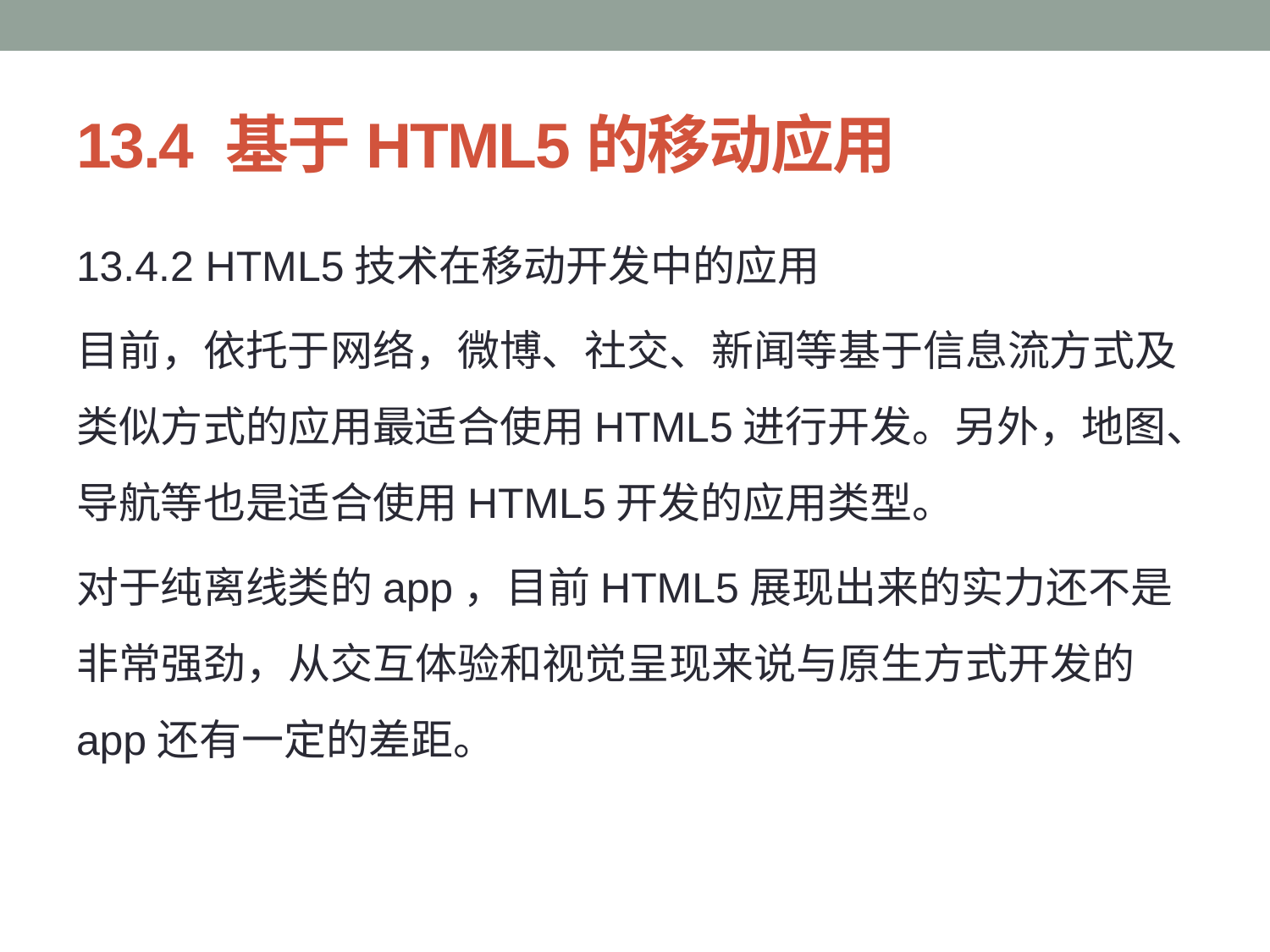

# 13.4 基于HTML5的移动应用
13.4.2 HTML5技术在移动开发中的应用
目前，依托于网络，微博、社交、新闻等基于信息流方式及类似方式的应用最适合使用HTML5进行开发。另外，地图、导航等也是适合使用HTML5开发的应用类型。
对于纯离线类的app，目前HTML5展现出来的实力还不是非常强劲，从交互体验和视觉呈现来说与原生方式开发的app还有一定的差距。